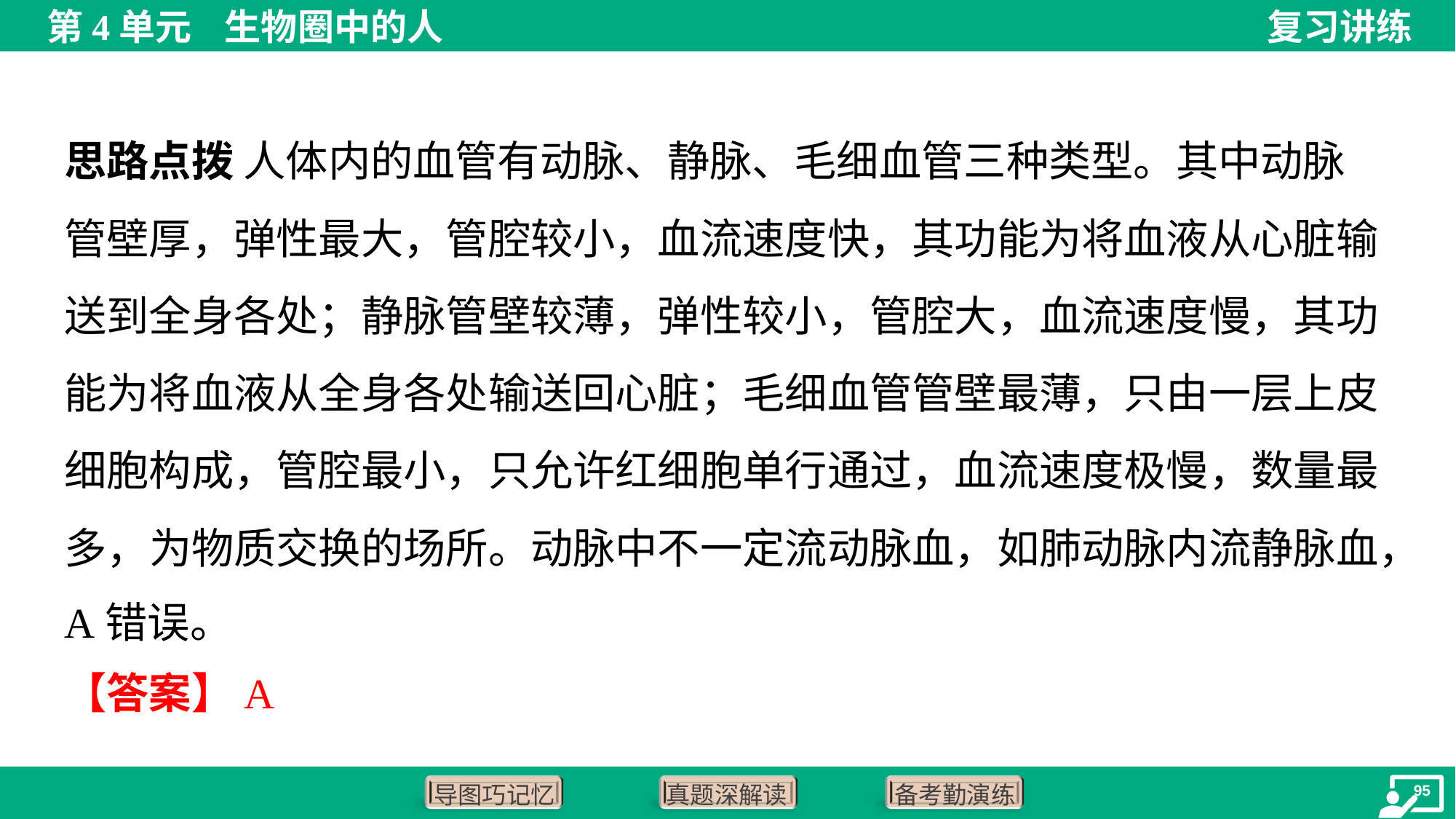

思路点拨 人体内的血管有动脉、静脉、毛细血管三种类型。其中动脉
管壁厚，弹性最大，管腔较小，血流速度快，其功能为将血液从心脏输
送到全身各处；静脉管壁较薄，弹性较小，管腔大，血流速度慢，其功
能为将血液从全身各处输送回心脏；毛细血管管壁最薄，只由一层上皮
细胞构成，管腔最小，只允许红细胞单行通过，血流速度极慢，数量最
多，为物质交换的场所。动脉中不一定流动脉血，如肺动脉内流静脉血，
A错误。
【答案】A